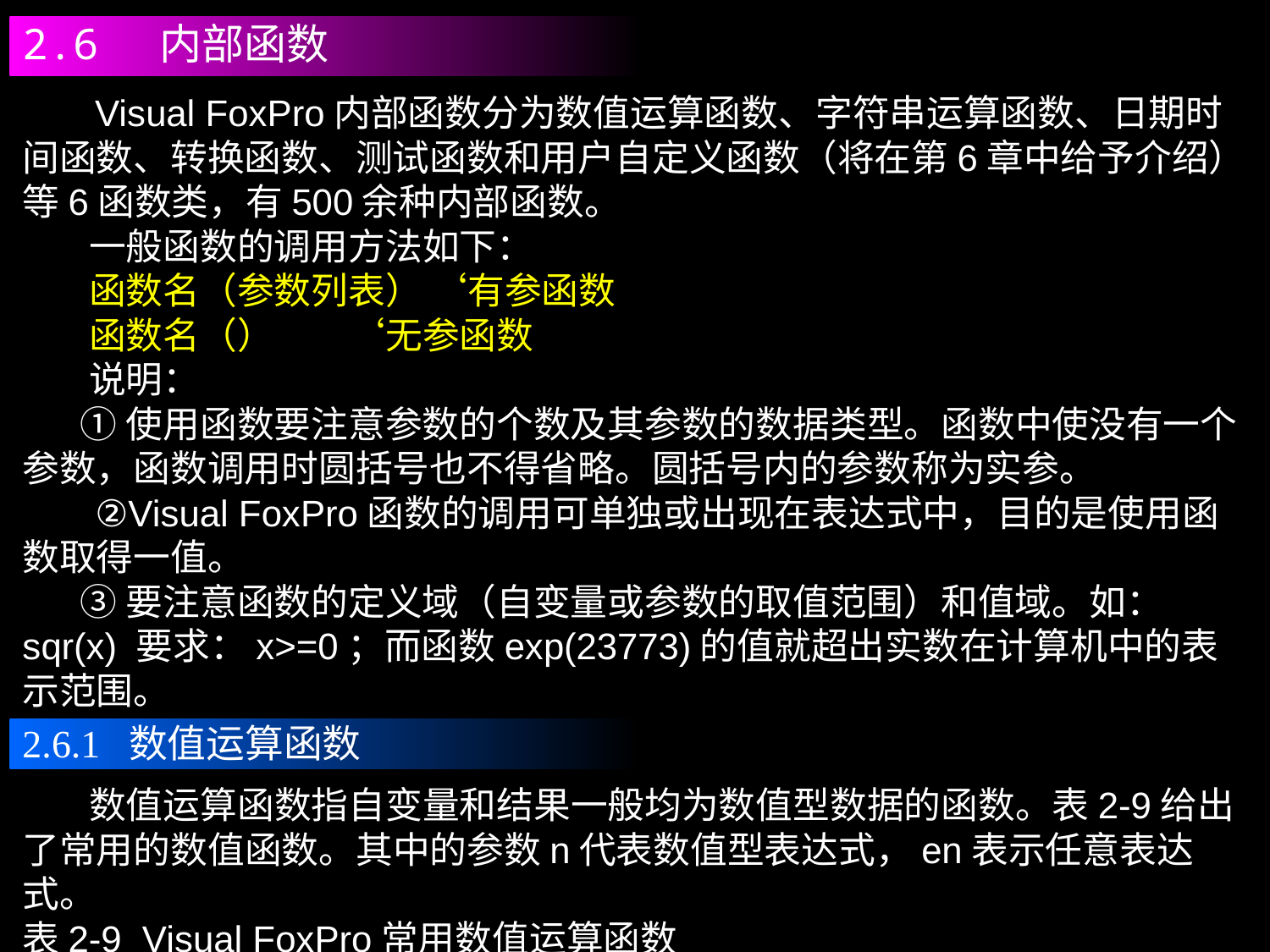

2.6  内部函数
       Visual FoxPro内部函数分为数值运算函数、字符串运算函数、日期时间函数、转换函数、测试函数和用户自定义函数（将在第6章中给予介绍）等6函数类，有500余种内部函数。
       一般函数的调用方法如下：
       函数名（参数列表） ‘有参函数
       函数名（）         ‘无参函数
       说明：
       ①使用函数要注意参数的个数及其参数的数据类型。函数中使没有一个参数，函数调用时圆括号也不得省略。圆括号内的参数称为实参。
       ②Visual FoxPro函数的调用可单独或出现在表达式中，目的是使用函数取得一值。
       ③要注意函数的定义域（自变量或参数的取值范围）和值域。如：sqr(x) 要求：x>=0；而函数exp(23773)的值就超出实数在计算机中的表示范围。
2.6.1  数值运算函数
       数值运算函数指自变量和结果一般均为数值型数据的函数。表2-9给出了常用的数值函数。其中的参数n代表数值型表达式，en表示任意表达式。
表2-9  Visual FoxPro常用数值运算函数